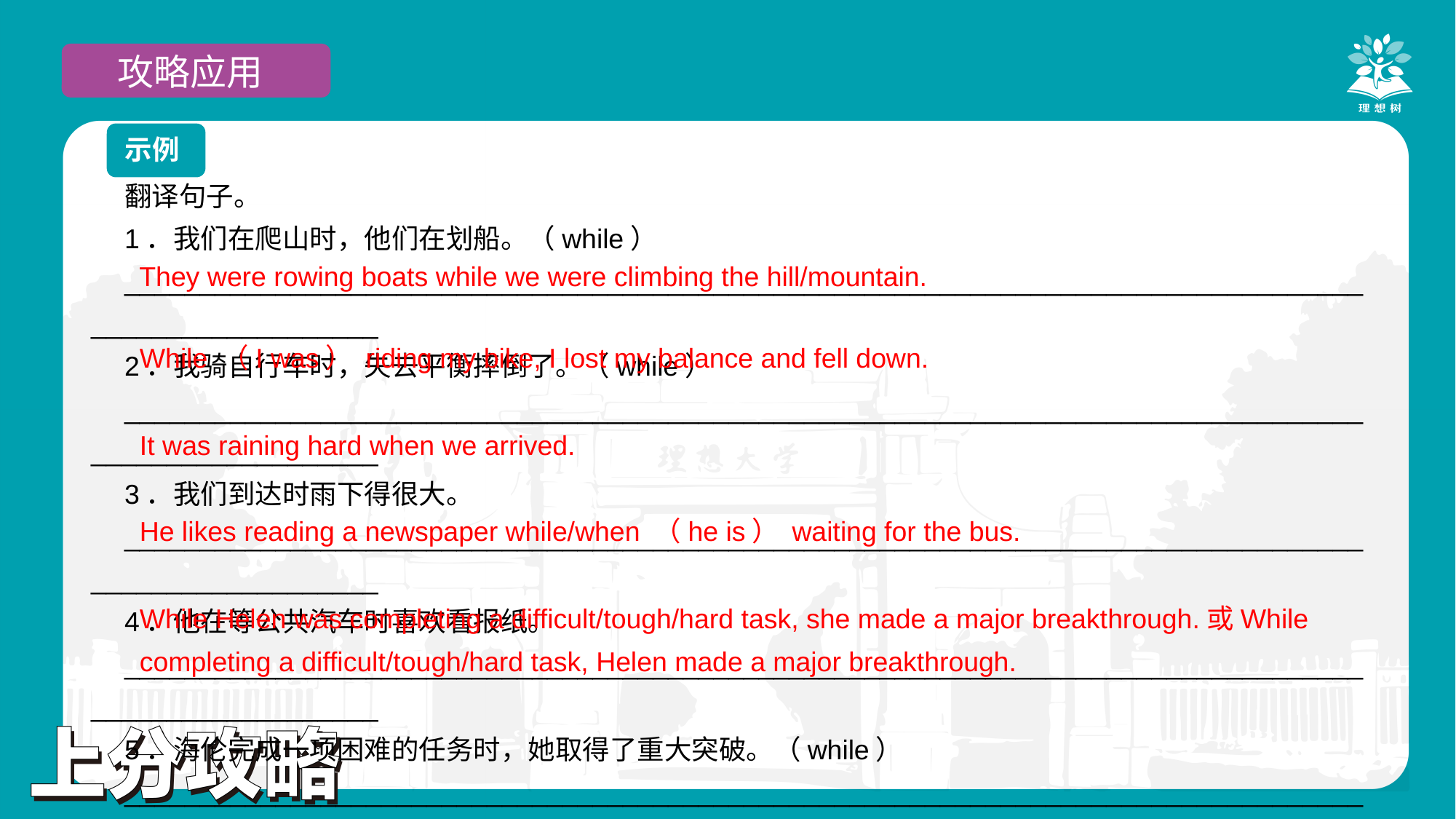

攻略应用

示例
翻译句子。
1．我们在爬山时，他们在划船。（while）
_____________________________________________________________________________________________________
2．我骑自行车时，失去平衡摔倒了。（while）
_____________________________________________________________________________________________________
3．我们到达时雨下得很大。
_____________________________________________________________________________________________________
4．他在等公共汽车时喜欢看报纸。
_____________________________________________________________________________________________________
5．海伦完成一项困难的任务时，她取得了重大突破。（while）
_____________________________________________________________________________________________________
_____________________________________________________________________________________________________
They were rowing boats while we were climbing the hill/mountain.
While （I was） riding my bike, I lost my balance and fell down.
It was raining hard when we arrived.
He likes reading a newspaper while/when （he is） waiting for the bus.
While Helen was completing a difficult/tough/hard task, she made a major breakthrough.或While completing a difficult/tough/hard task, Helen made a major breakthrough.